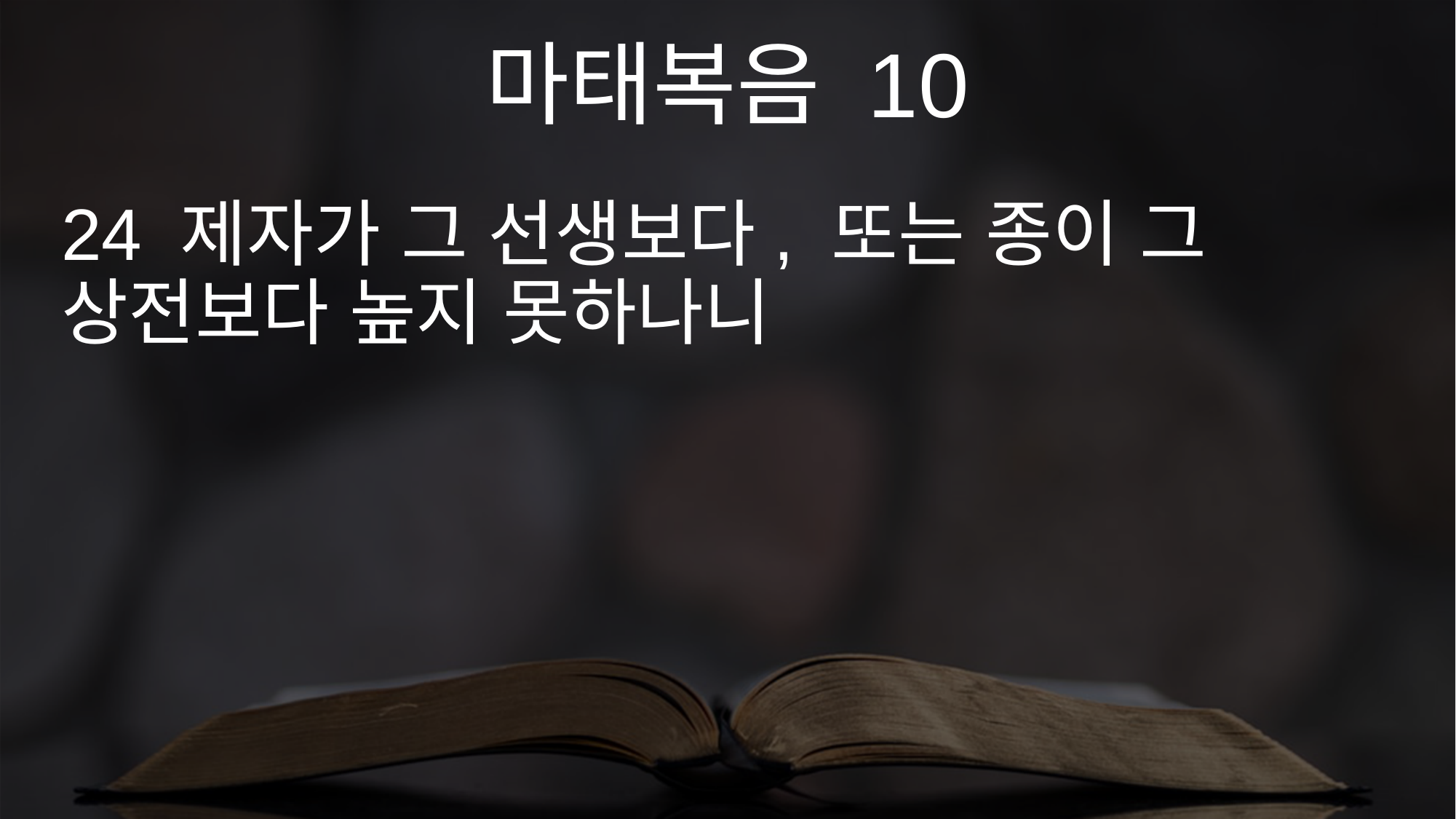

마태복음 10
24 제자가 그 선생보다, 또는 종이 그 상전보다 높지 못하나니